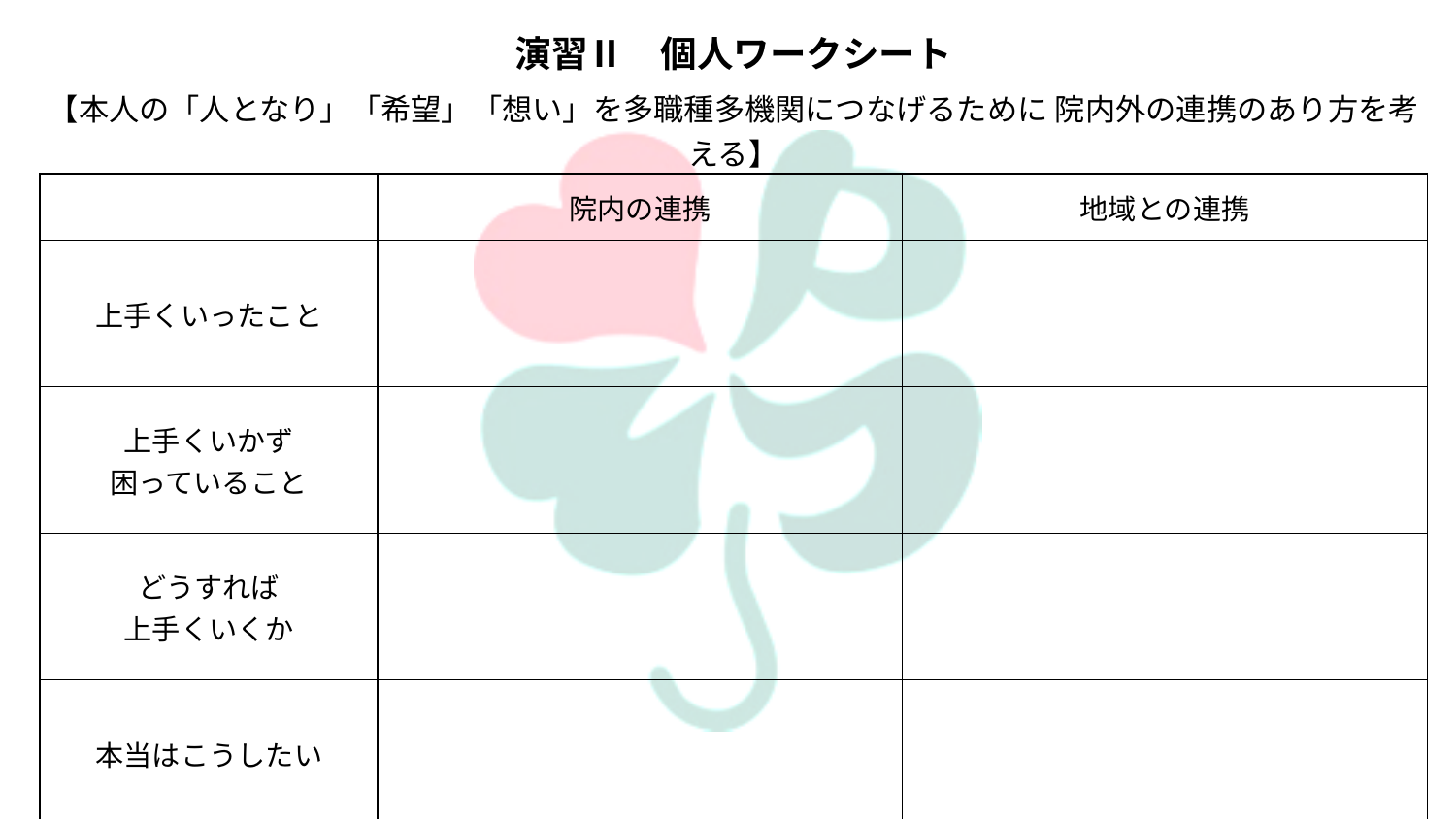

| 演習Ⅱ　個人ワークシート |  |  |
| --- | --- | --- |
| 【本人の「人となり」「希望」「想い」を多職種多機関につなげるために 院内外の連携のあり方を考える】 |  |  |
|  | 院内の連携 | 地域との連携 |
| 上手くいったこと |  |  |
| 上手くいかず 困っていること |  |  |
| どうすれば 上手くいくか |  |  |
| 本当はこうしたい |  |  |